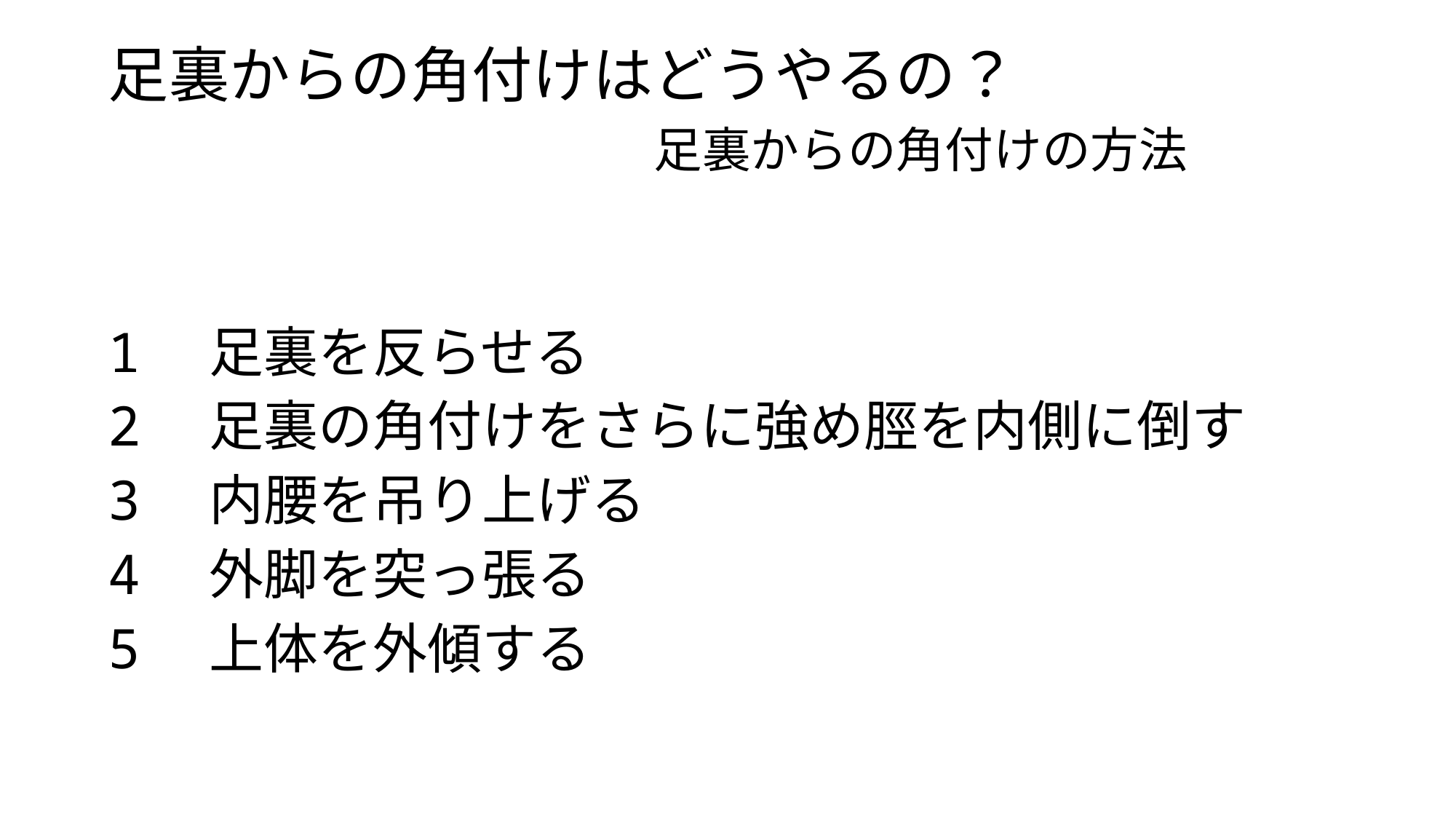

# 足裏からの角付けはどうやるの？ 　　　　　　　　　足裏からの角付けの方法

1　足裏を反らせる
2　足裏の角付けをさらに強め脛を内側に倒す
3　内腰を吊り上げる
4　外脚を突っ張る
5　上体を外傾する